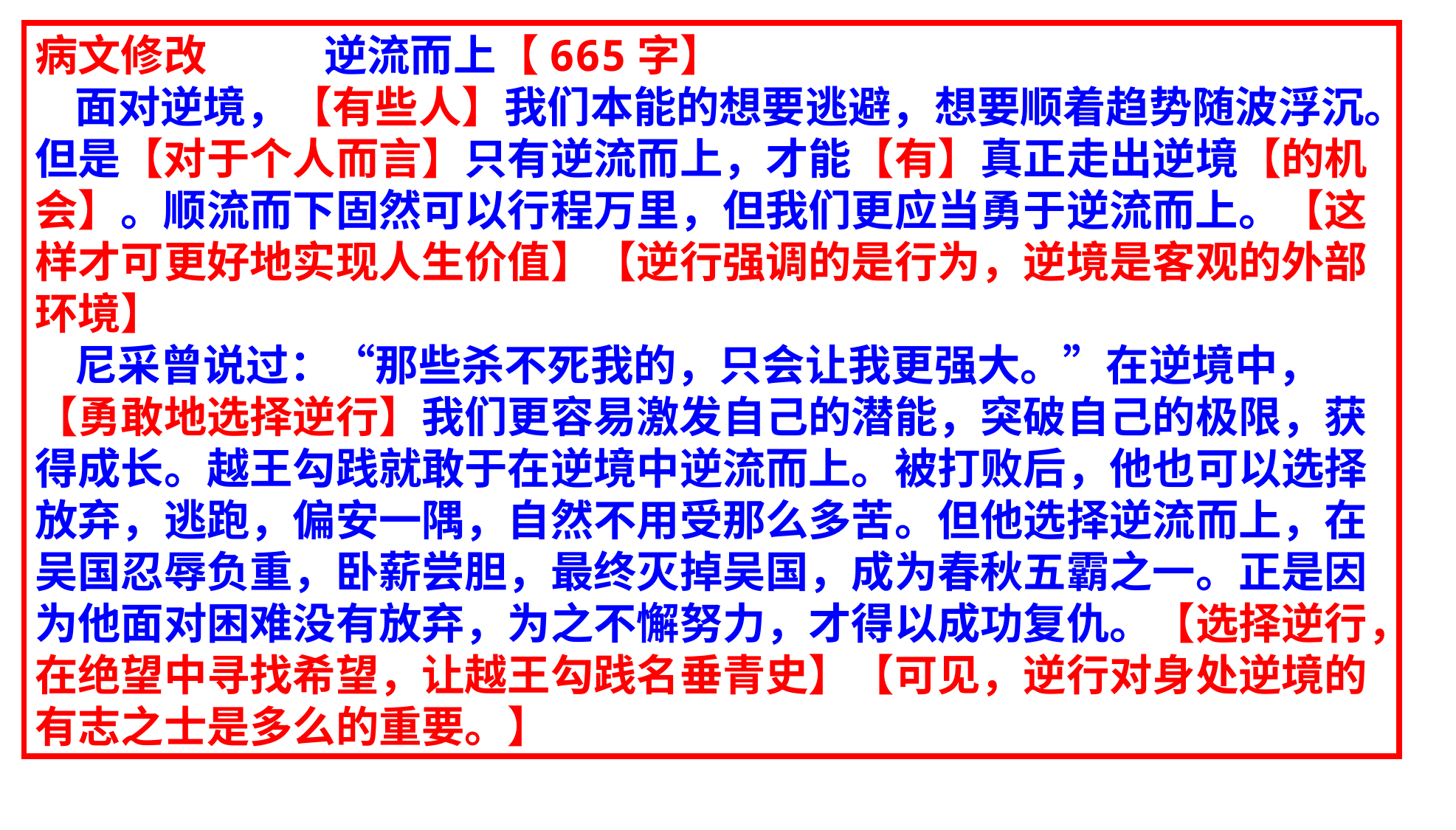

病文修改            逆流而上【665字】
   面对逆境，【有些人】我们本能的想要逃避，想要顺着趋势随波浮沉。但是【对于个人而言】只有逆流而上，才能【有】真正走出逆境【的机会】。顺流而下固然可以行程万里，但我们更应当勇于逆流而上。【这样才可更好地实现人生价值】【逆行强调的是行为，逆境是客观的外部环境】
   尼采曾说过：“那些杀不死我的，只会让我更强大。”在逆境中，【勇敢地选择逆行】我们更容易激发自己的潜能，突破自己的极限，获得成长。越王勾践就敢于在逆境中逆流而上。被打败后，他也可以选择放弃，逃跑，偏安一隅，自然不用受那么多苦。但他选择逆流而上，在吴国忍辱负重，卧薪尝胆，最终灭掉吴国，成为春秋五霸之一。正是因为他面对困难没有放弃，为之不懈努力，才得以成功复仇。【选择逆行，在绝望中寻找希望，让越王勾践名垂青史】【可见，逆行对身处逆境的有志之士是多么的重要。】